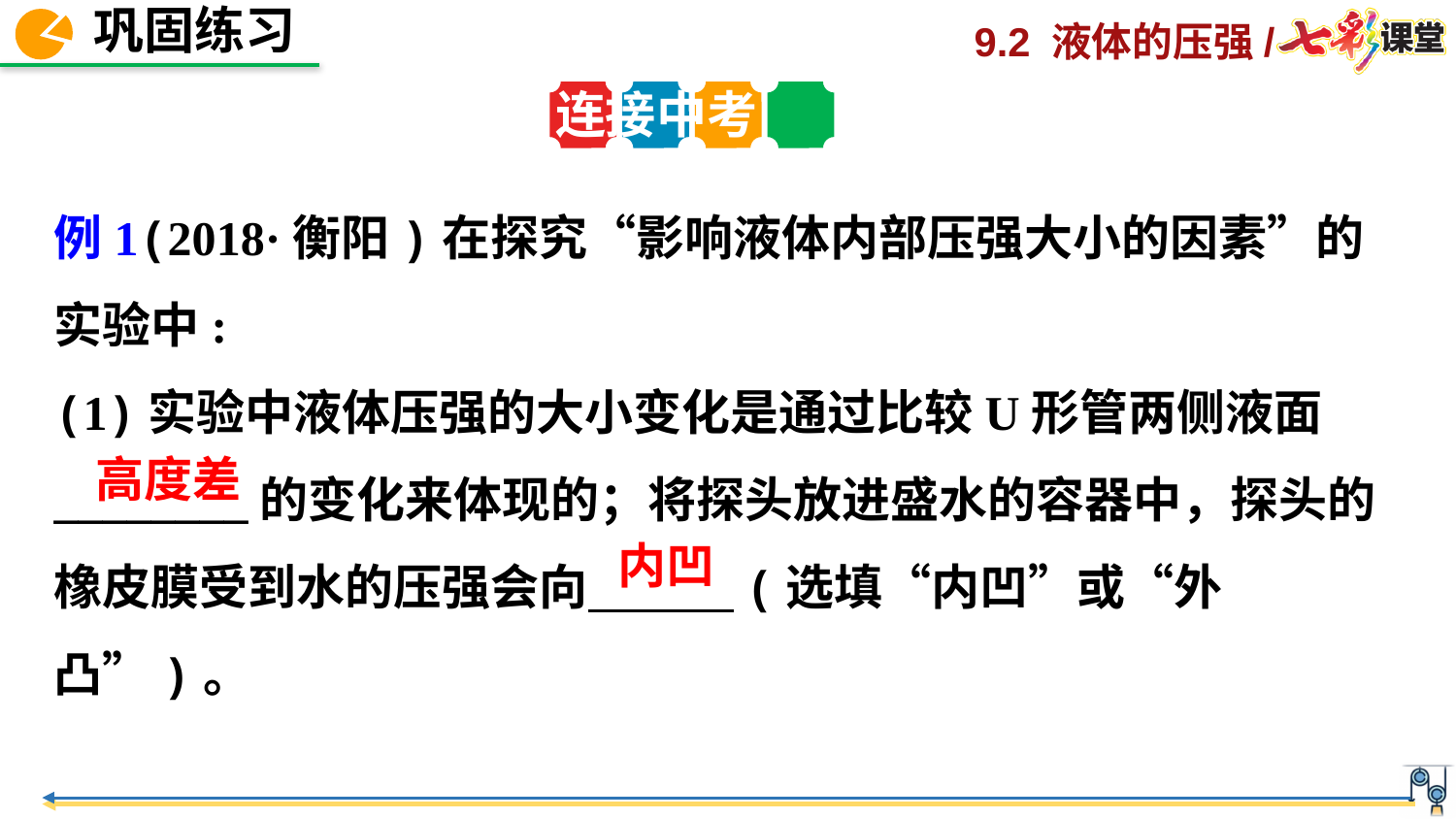

连接中考

例1(2018·衡阳)在探究“影响液体内部压强大小的因素”的实验中:
(1)实验中液体压强的大小变化是通过比较U形管两侧液面________的变化来体现的；将探头放进盛水的容器中，探头的橡皮膜受到水的压强会向　　　(选填“内凹”或“外凸”)。
高度差
内凹